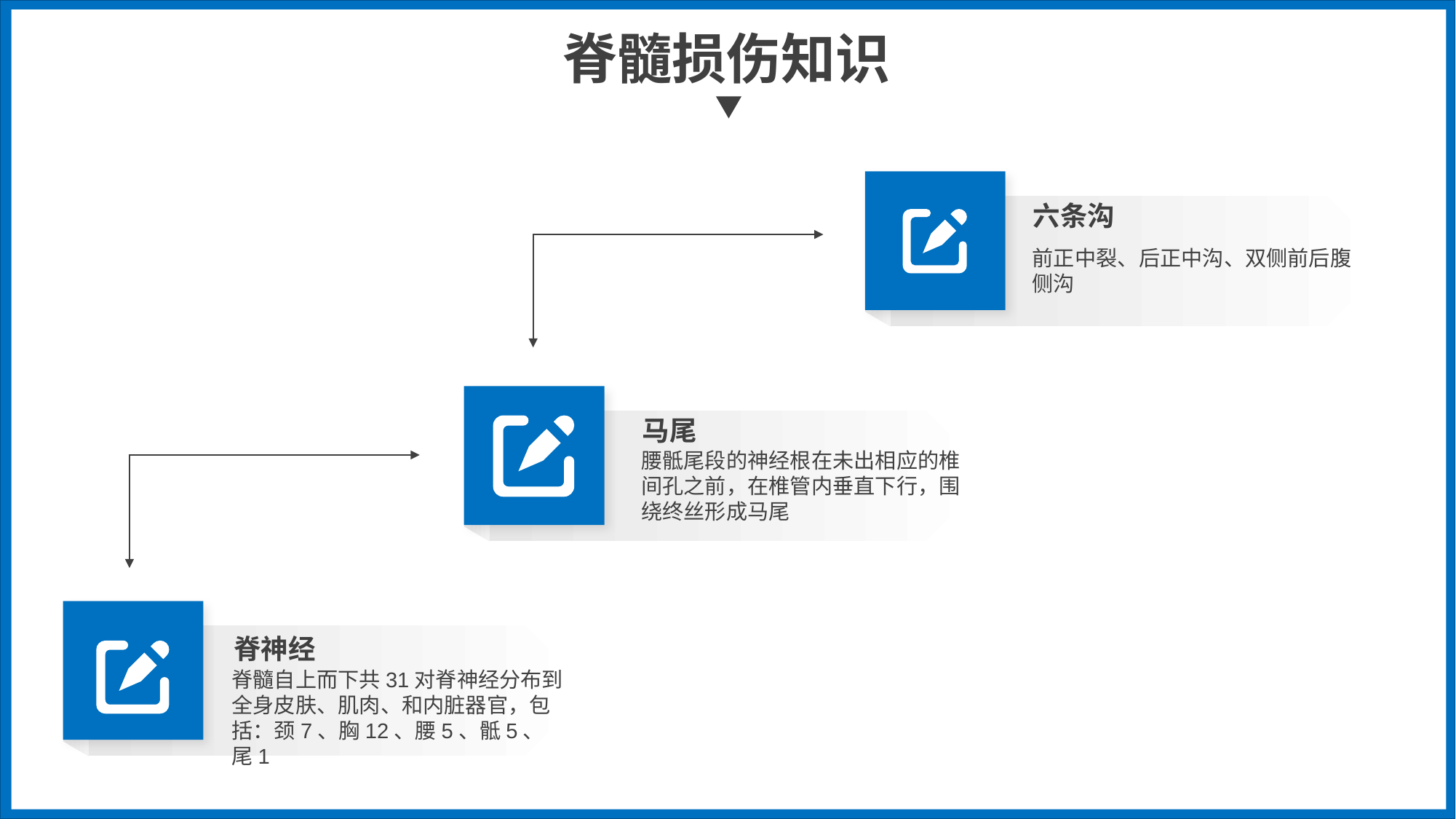

六条沟

前正中裂、后正中沟、双侧前后腹侧沟

马尾

腰骶尾段的神经根在未出相应的椎间孔之前，在椎管内垂直下行，围绕终丝形成马尾

脊神经

脊髓自上而下共31对脊神经分布到全身皮肤、肌肉、和内脏器官，包括：颈7、胸12、腰5、骶5、尾1